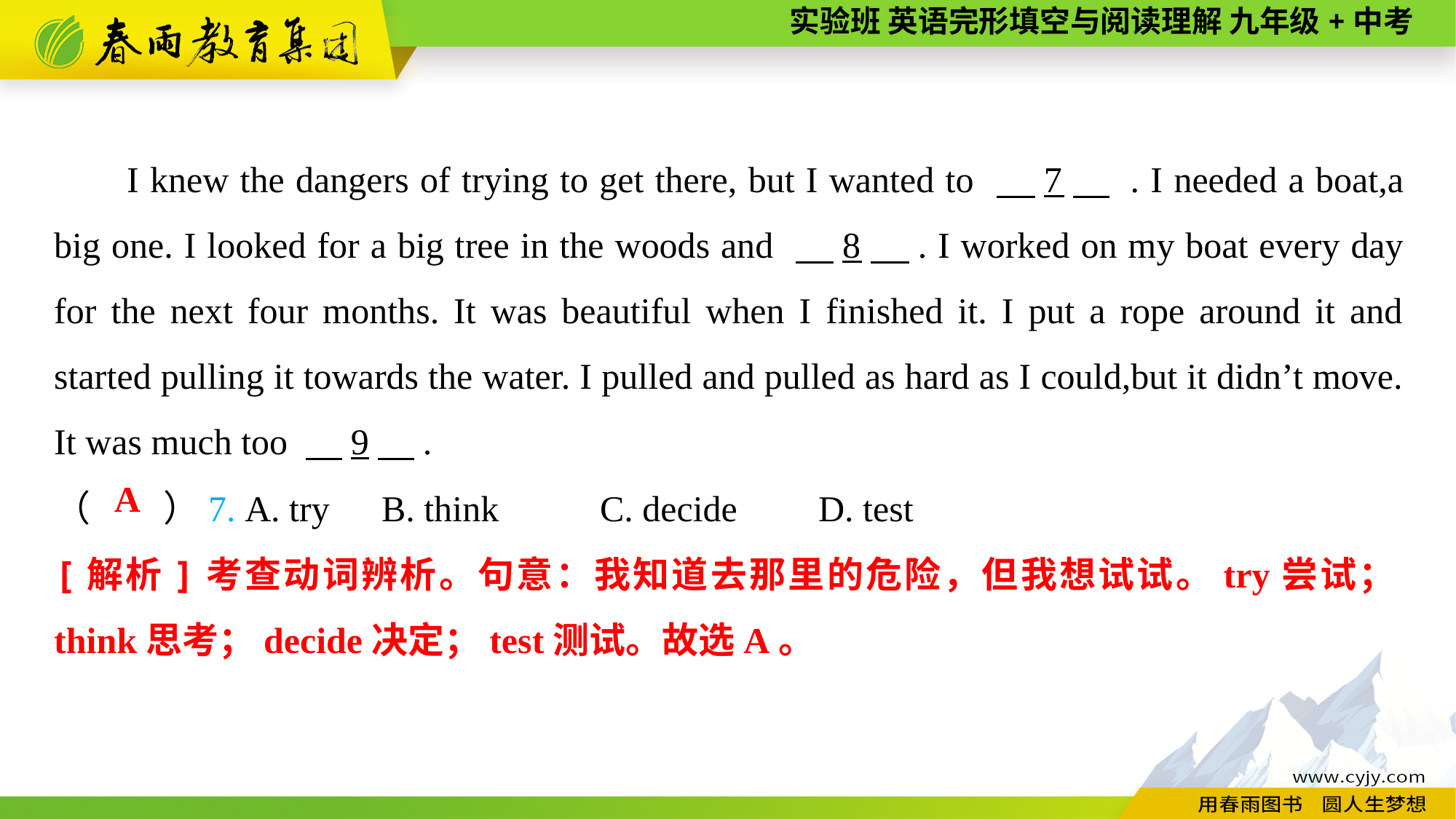

I knew the dangers of trying to get there, but I wanted to 　7　 . I needed a boat,a big one. I looked for a big tree in the woods and 　8　. I worked on my boat every day for the next four months. It was beautiful when I finished it. I put a rope around it and started pulling it towards the water. I pulled and pulled as hard as I could,but it didn’t move. It was much too 　9　.
（　　）7. A. try	B. think	C. decide	D. test
A
[解析]考查动词辨析。句意：我知道去那里的危险，但我想试试。try尝试；think思考；decide决定；test测试。故选A。